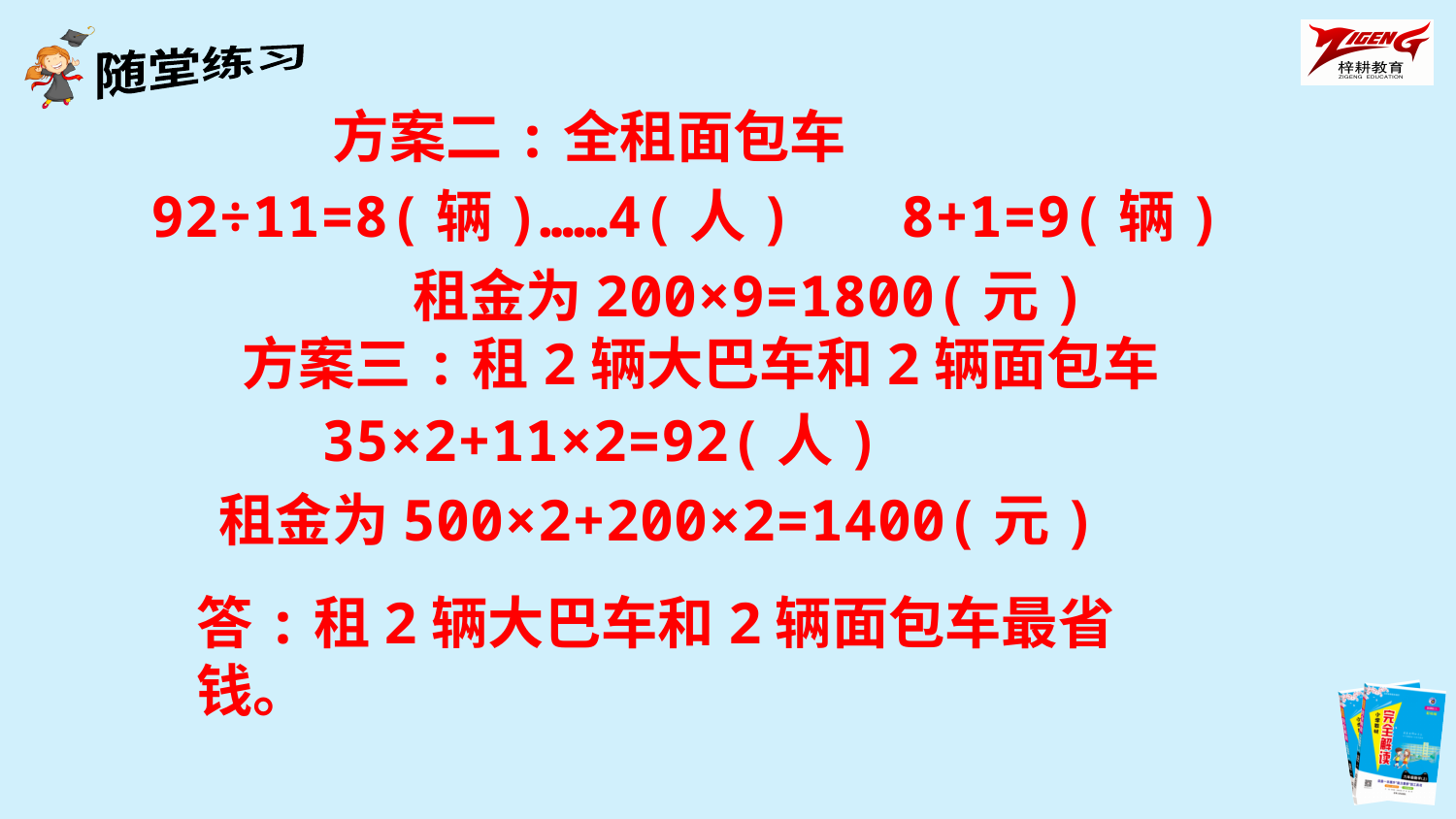

方案二:全租面包车
92÷11=8(辆)……4(人)
8+1=9(辆)
租金为200×9=1800(元)
方案三:租2辆大巴车和2辆面包车
35×2+11×2=92(人)
租金为500×2+200×2=1400(元)
答:租2辆大巴车和2辆面包车最省钱。